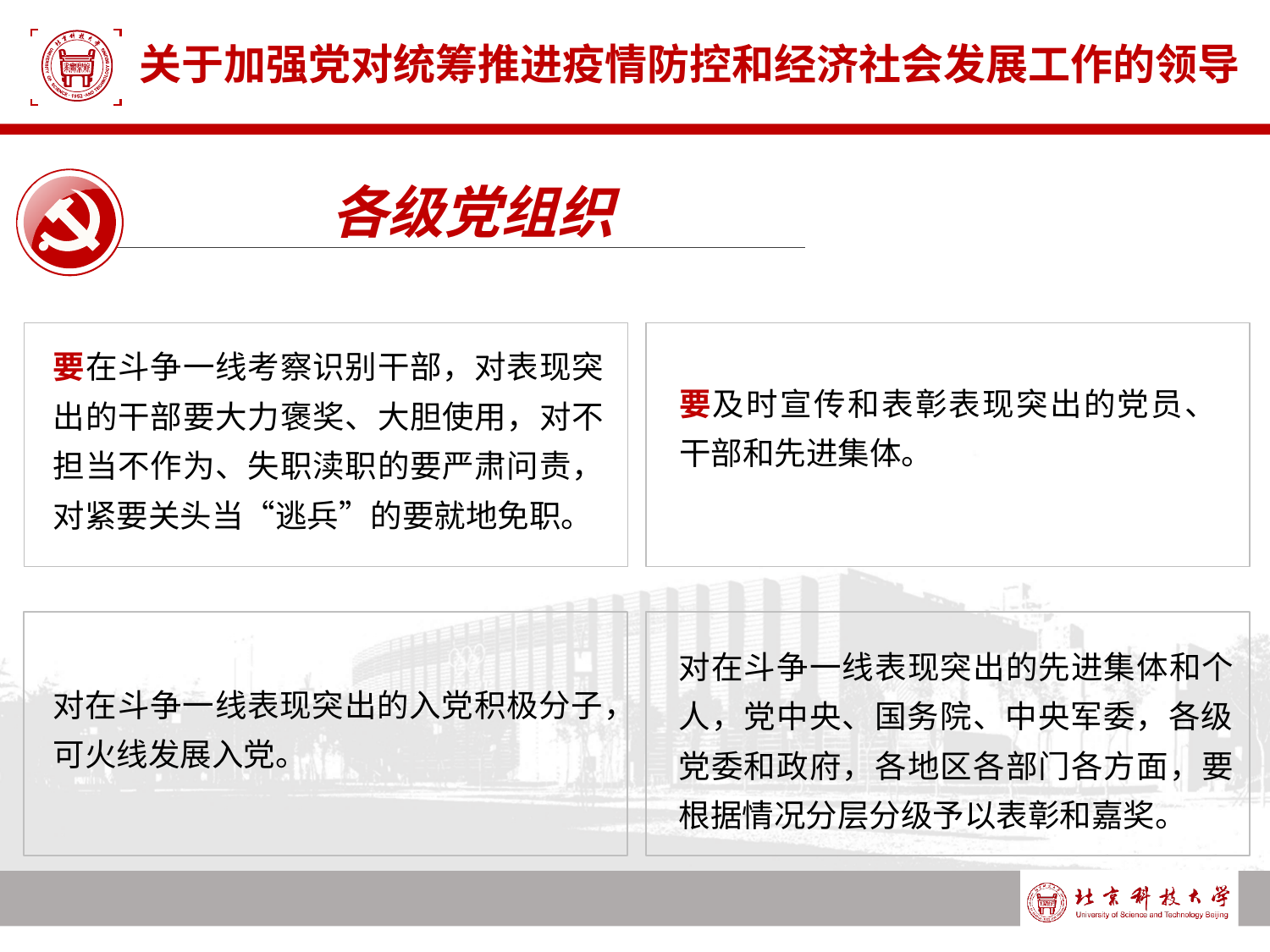

# 关于加强党对统筹推进疫情防控和经济社会发展工作的领导

各级党组织

要在斗争一线考察识别干部，对表现突出的干部要大力褒奖、大胆使用，对不担当不作为、失职渎职的要严肃问责，对紧要关头当“逃兵”的要就地免职。
要及时宣传和表彰表现突出的党员、干部和先进集体。

对在斗争一线表现突出的先进集体和个人，党中央、国务院、中央军委，各级党委和政府，各地区各部门各方面，要根据情况分层分级予以表彰和嘉奖。
对在斗争一线表现突出的入党积极分子，可火线发展入党。